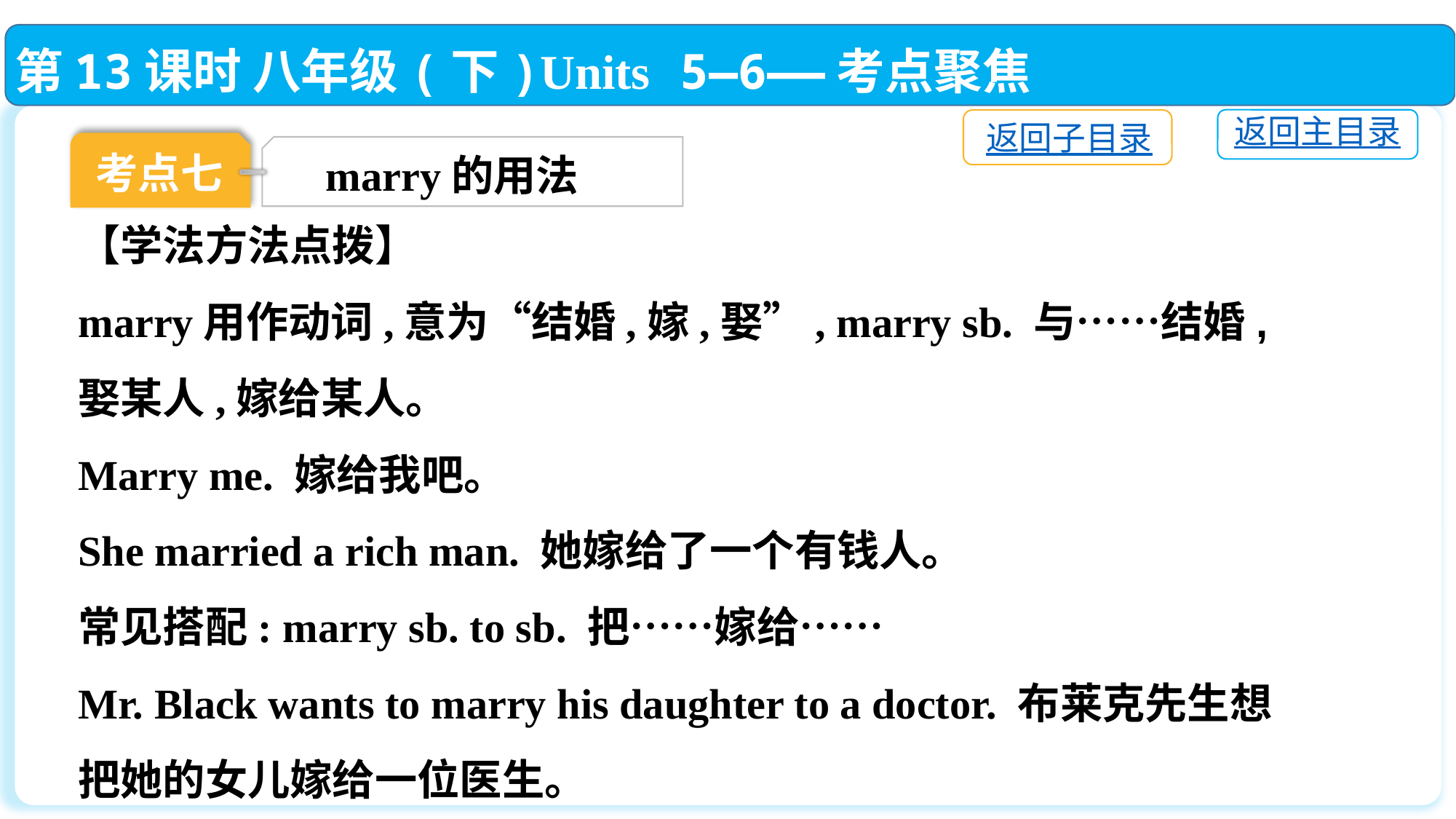

第13课时 八年级(下)Units 5—6——考点聚焦

返回主目录

返回子目录
考点七
marry的用法

【学法方法点拨】
marry用作动词,意为“结婚,嫁,娶”, marry sb. 与……结婚,娶某人,嫁给某人。
Marry me. 嫁给我吧。
She married a rich man. 她嫁给了一个有钱人。
常见搭配: marry sb. to sb. 把……嫁给……
Mr. Black wants to marry his daughter to a doctor. 布莱克先生想把她的女儿嫁给一位医生。